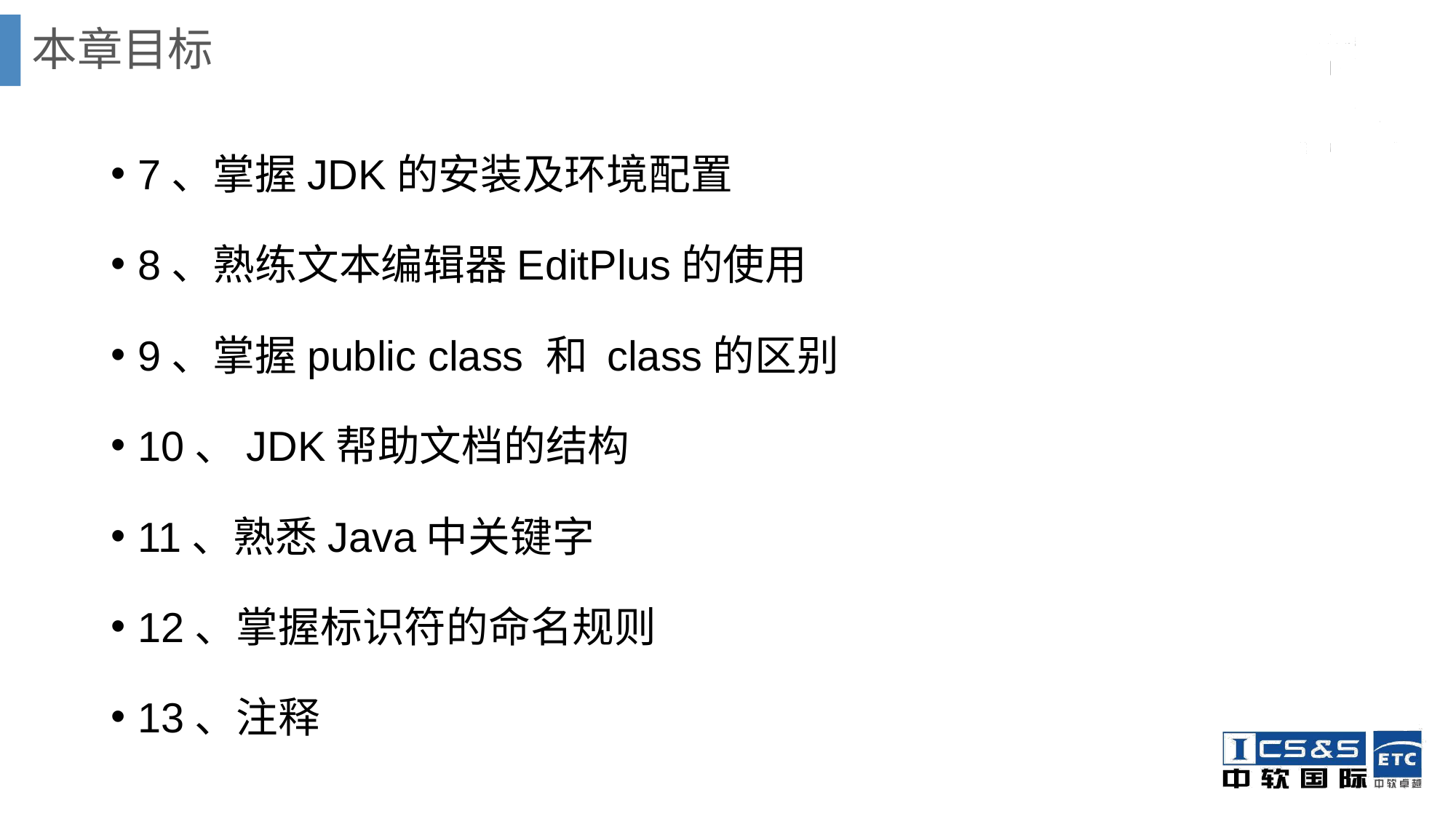

# 本章目标
7、掌握JDK的安装及环境配置
8、熟练文本编辑器EditPlus的使用
9、掌握public class 和 class的区别
10、JDK帮助文档的结构
11、熟悉Java中关键字
12、掌握标识符的命名规则
13、注释